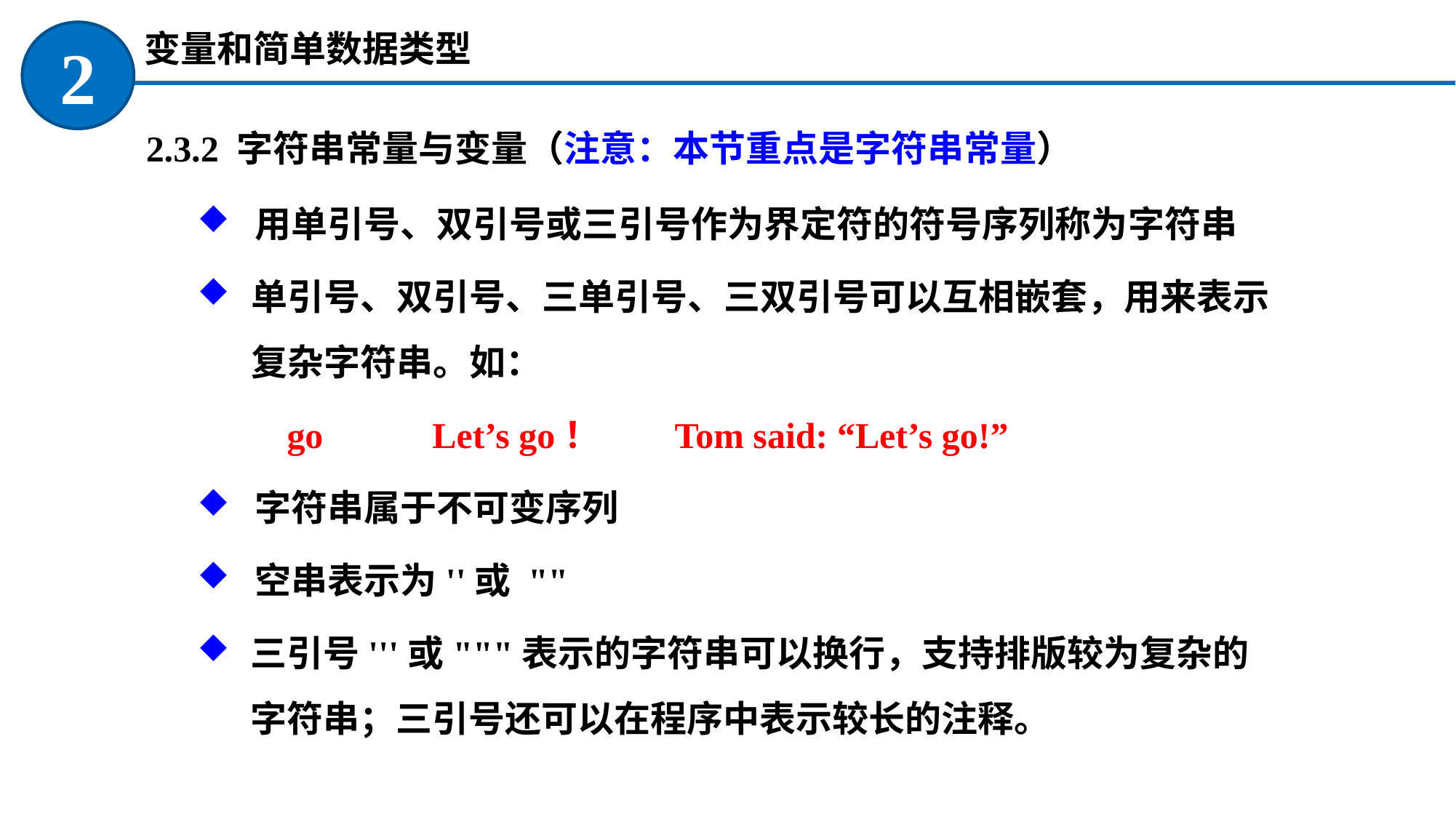

变量和简单数据类型
2
2.3.2 字符串常量与变量（注意：本节重点是字符串常量）
 用单引号、双引号或三引号作为界定符的符号序列称为字符串
单引号、双引号、三单引号、三双引号可以互相嵌套，用来表示复杂字符串。如：
    go            Let’s go！        Tom said: “Let’s go!”
 字符串属于不可变序列
 空串表示为''或 ""
三引号'''或"""表示的字符串可以换行，支持排版较为复杂的字符串；三引号还可以在程序中表示较长的注释。